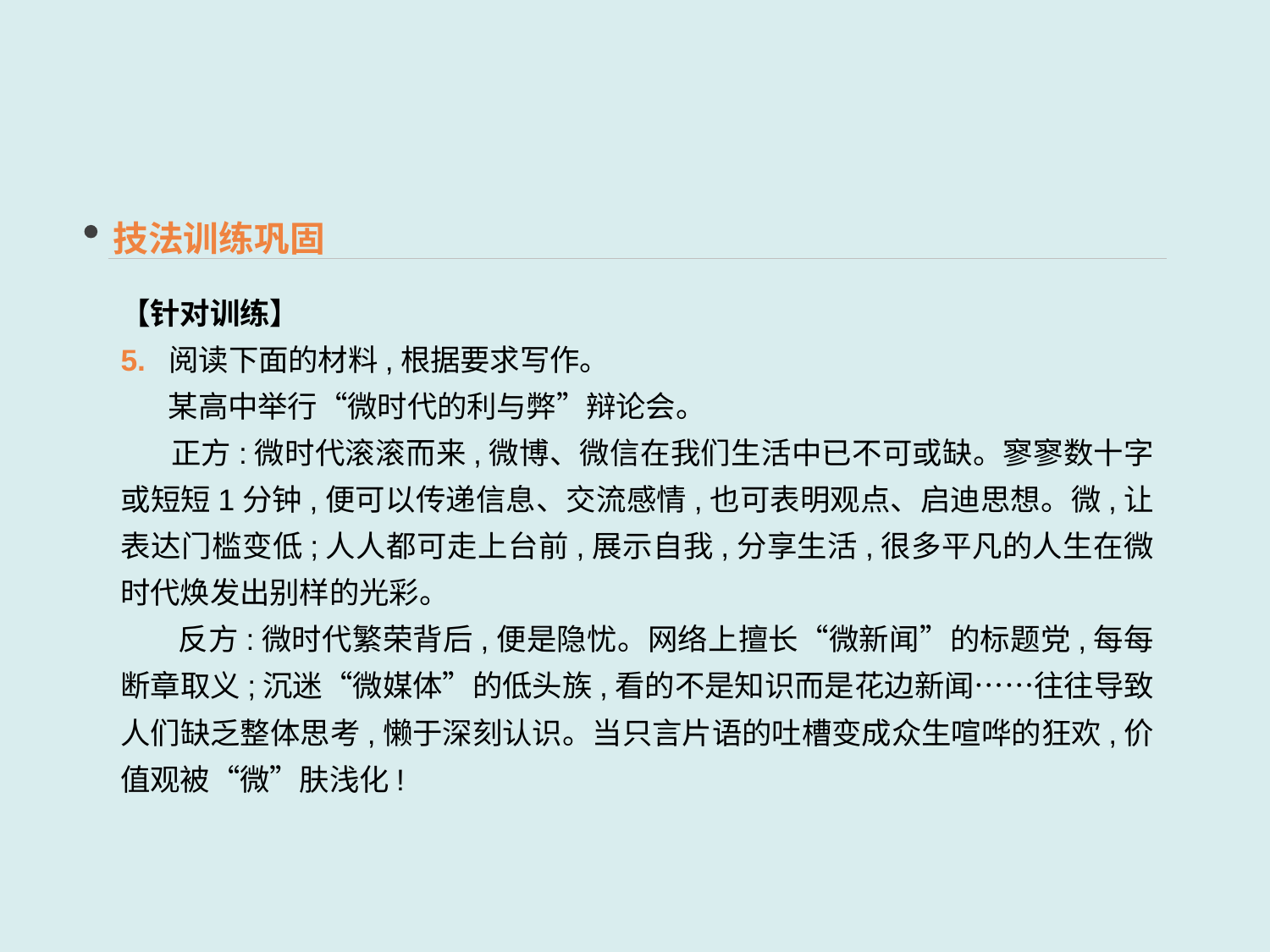

技法训练巩固

【针对训练】
5.  阅读下面的材料,根据要求写作。
      某高中举行“微时代的利与弊”辩论会。
      正方:微时代滚滚而来,微博、微信在我们生活中已不可或缺。寥寥数十字或短短1分钟,便可以传递信息、交流感情,也可表明观点、启迪思想。微,让表达门槛变低;人人都可走上台前,展示自我,分享生活,很多平凡的人生在微时代焕发出别样的光彩。
       反方:微时代繁荣背后,便是隐忧。网络上擅长“微新闻”的标题党,每每断章取义;沉迷“微媒体”的低头族,看的不是知识而是花边新闻……往往导致人们缺乏整体思考,懒于深刻认识。当只言片语的吐槽变成众生喧哗的狂欢,价值观被“微”肤浅化!